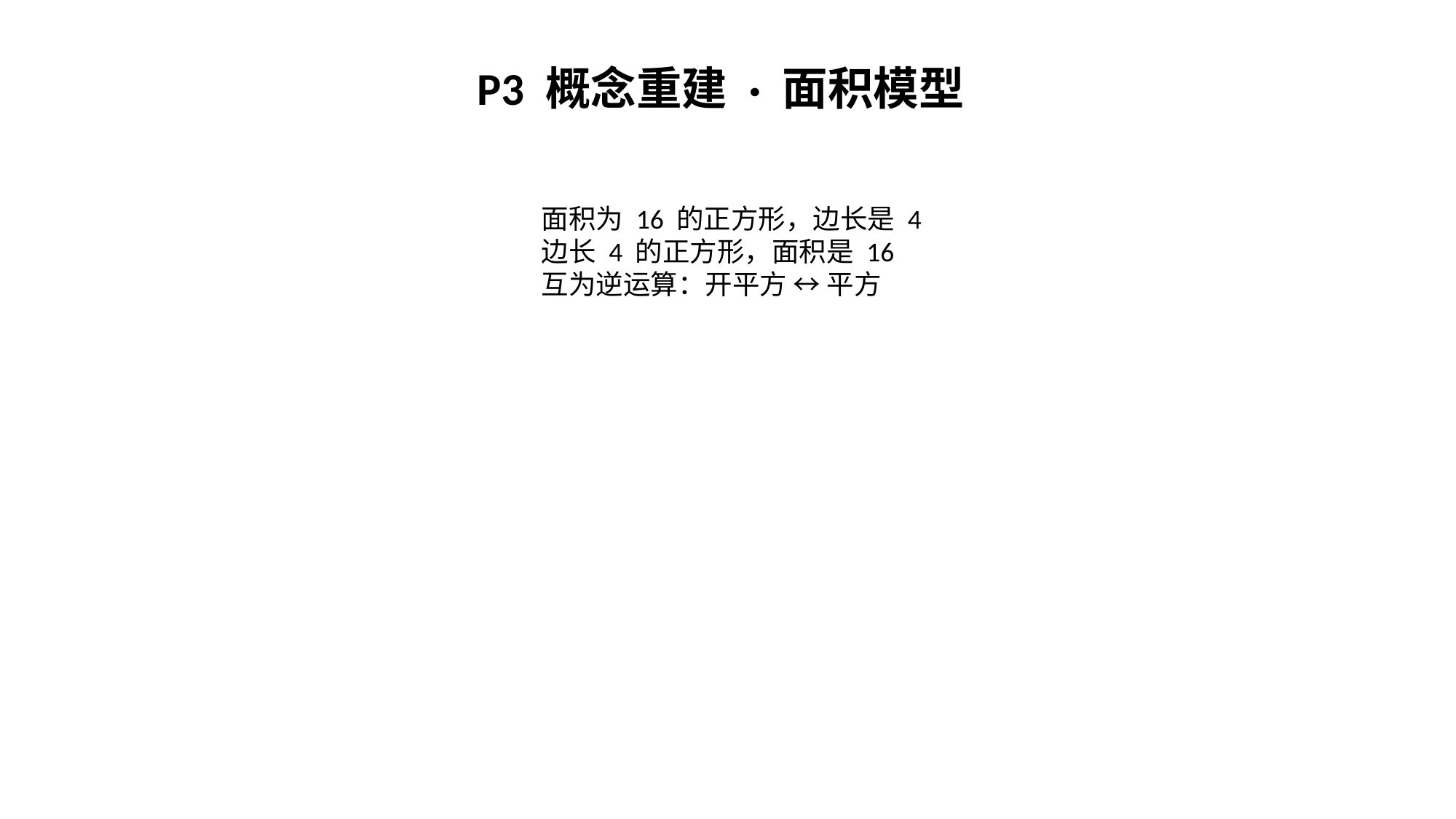

P3 概念重建 · 面积模型
面积为 16 的正方形，边长是 4
边长 4 的正方形，面积是 16
互为逆运算：开平方 ↔ 平方